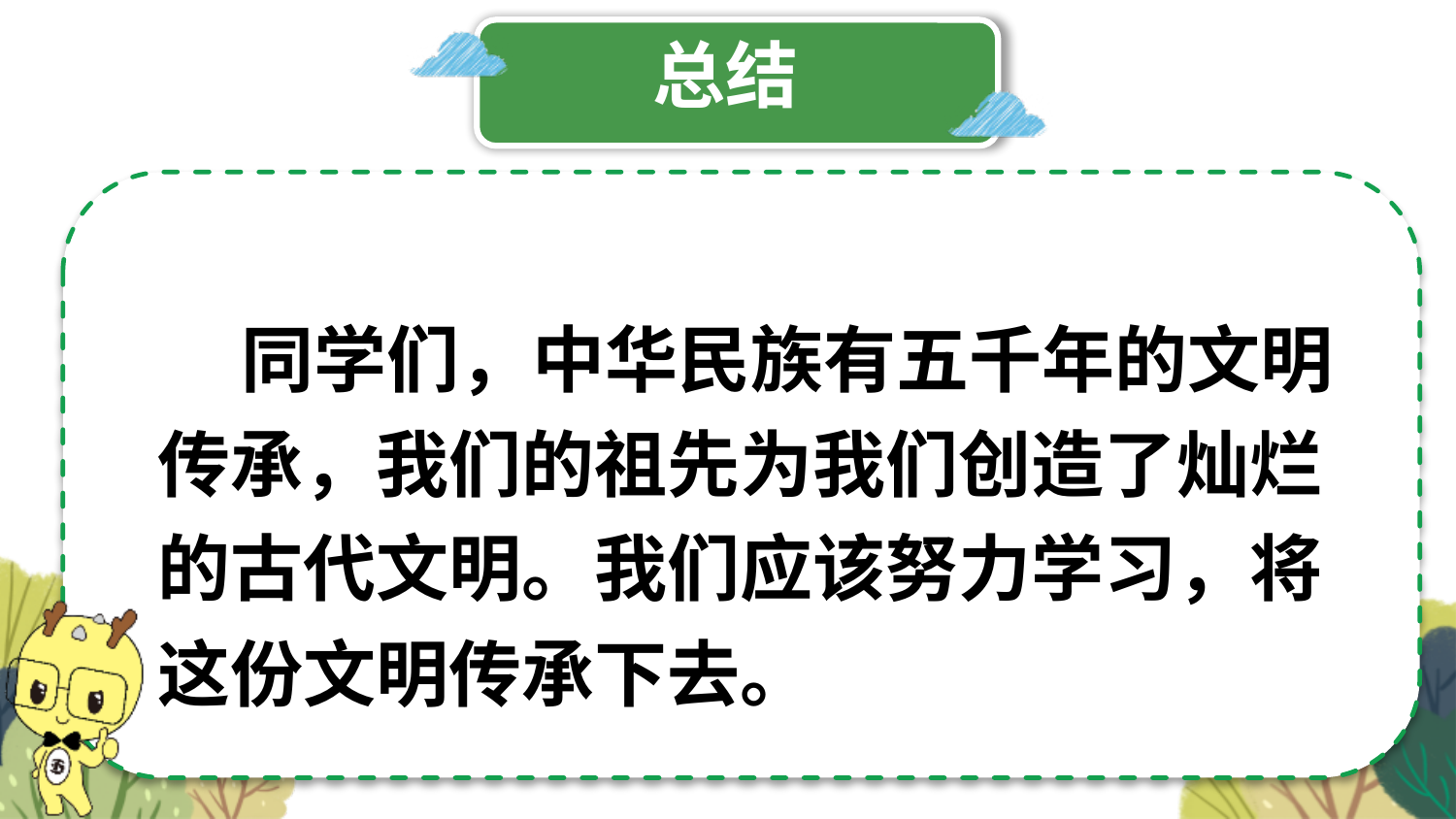

总结
    同学们，中华民族有五千年的文明传承，我们的祖先为我们创造了灿烂的古代文明。我们应该努力学习，将这份文明传承下去。